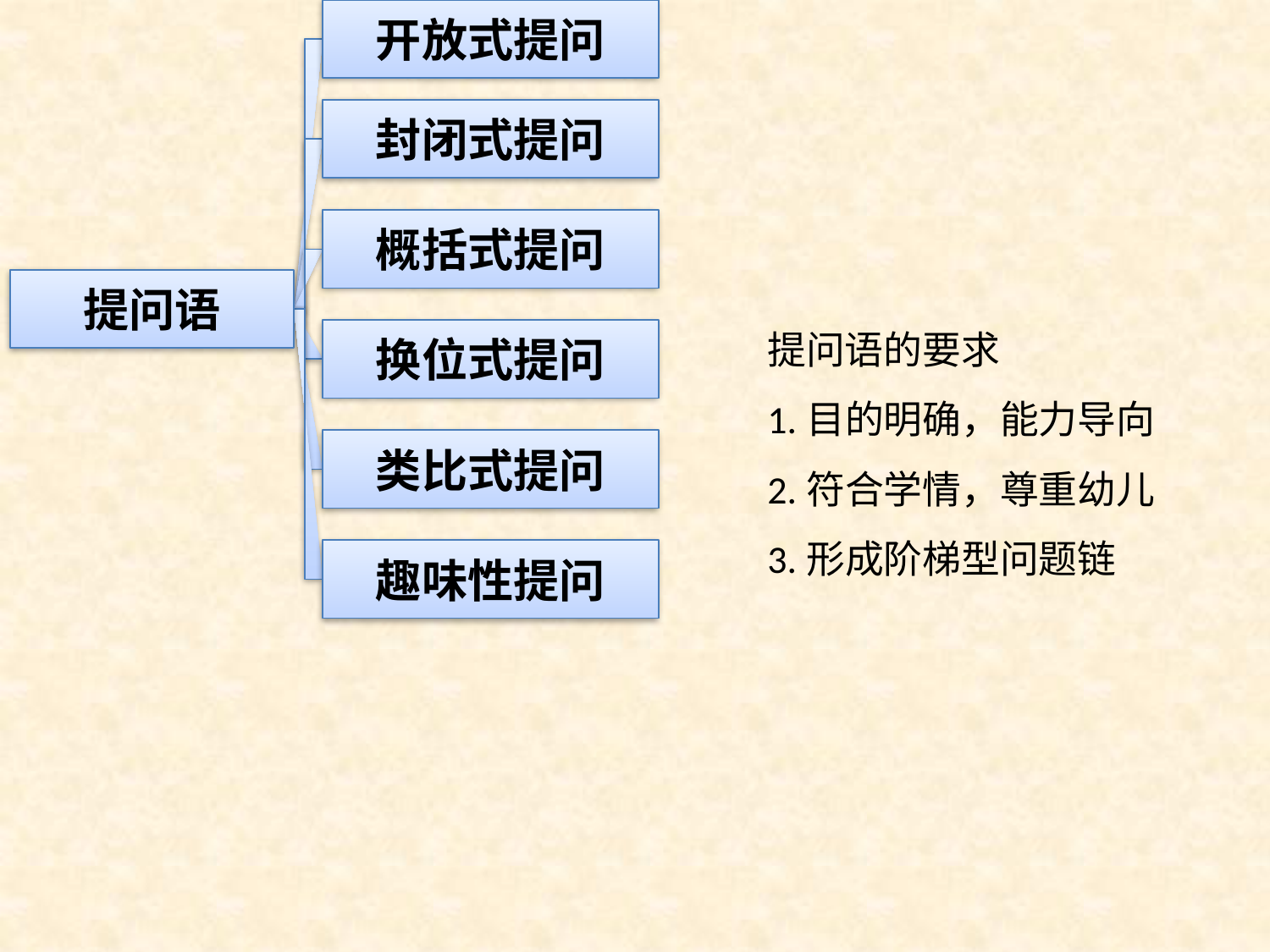

提问语
开放式提问
封闭式提问
概括式提问
换位式提问
类比式提问
趣味性提问
提问语的要求
1.目的明确，能力导向
2.符合学情，尊重幼儿
3.形成阶梯型问题链